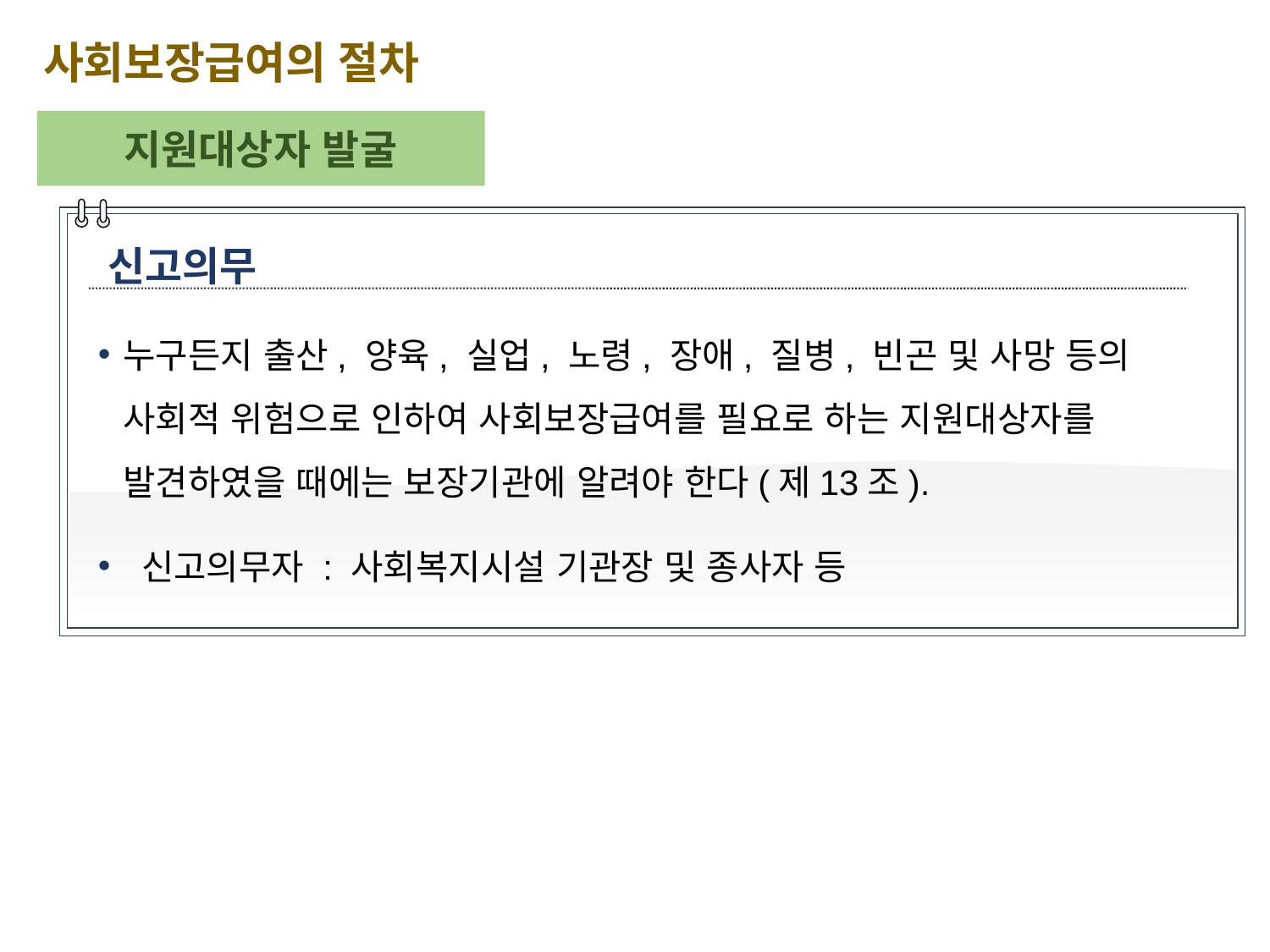

사회보장급여의 절차
지원대상자 발굴

신고의무

누구든지 출산, 양육, 실업, 노령, 장애, 질병, 빈곤 및 사망 등의 사회적 위험으로 인하여 사회보장급여를 필요로 하는 지원대상자를 발견하였을 때에는 보장기관에 알려야 한다(제13조).
 신고의무자 : 사회복지시설 기관장 및 종사자 등